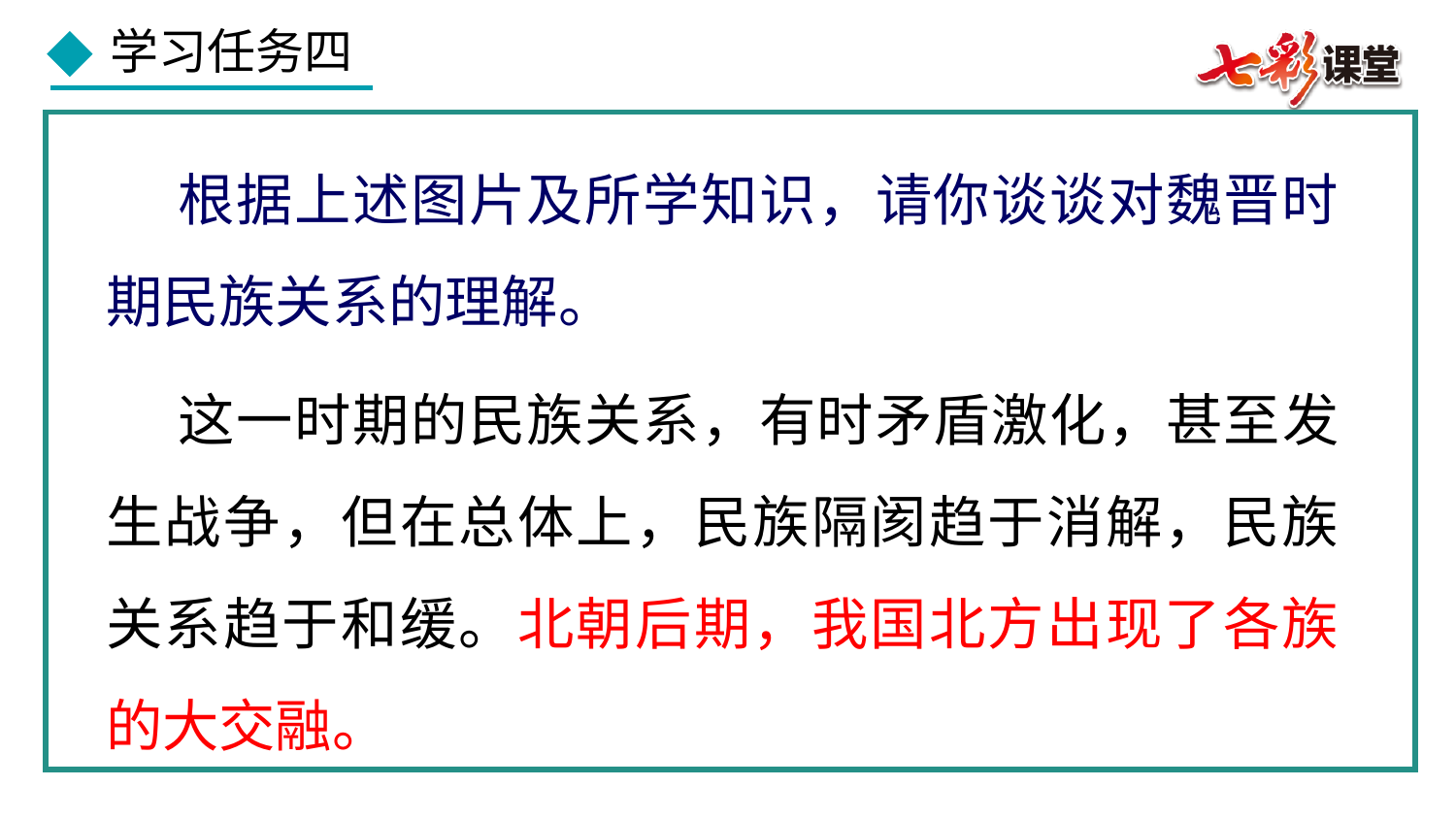

根据上述图片及所学知识，请你谈谈对魏晋时期民族关系的理解。
    这一时期的民族关系，有时矛盾激化，甚至发生战争，但在总体上，民族隔阂趋于消解，民族关系趋于和缓。北朝后期，我国北方出现了各族的大交融。